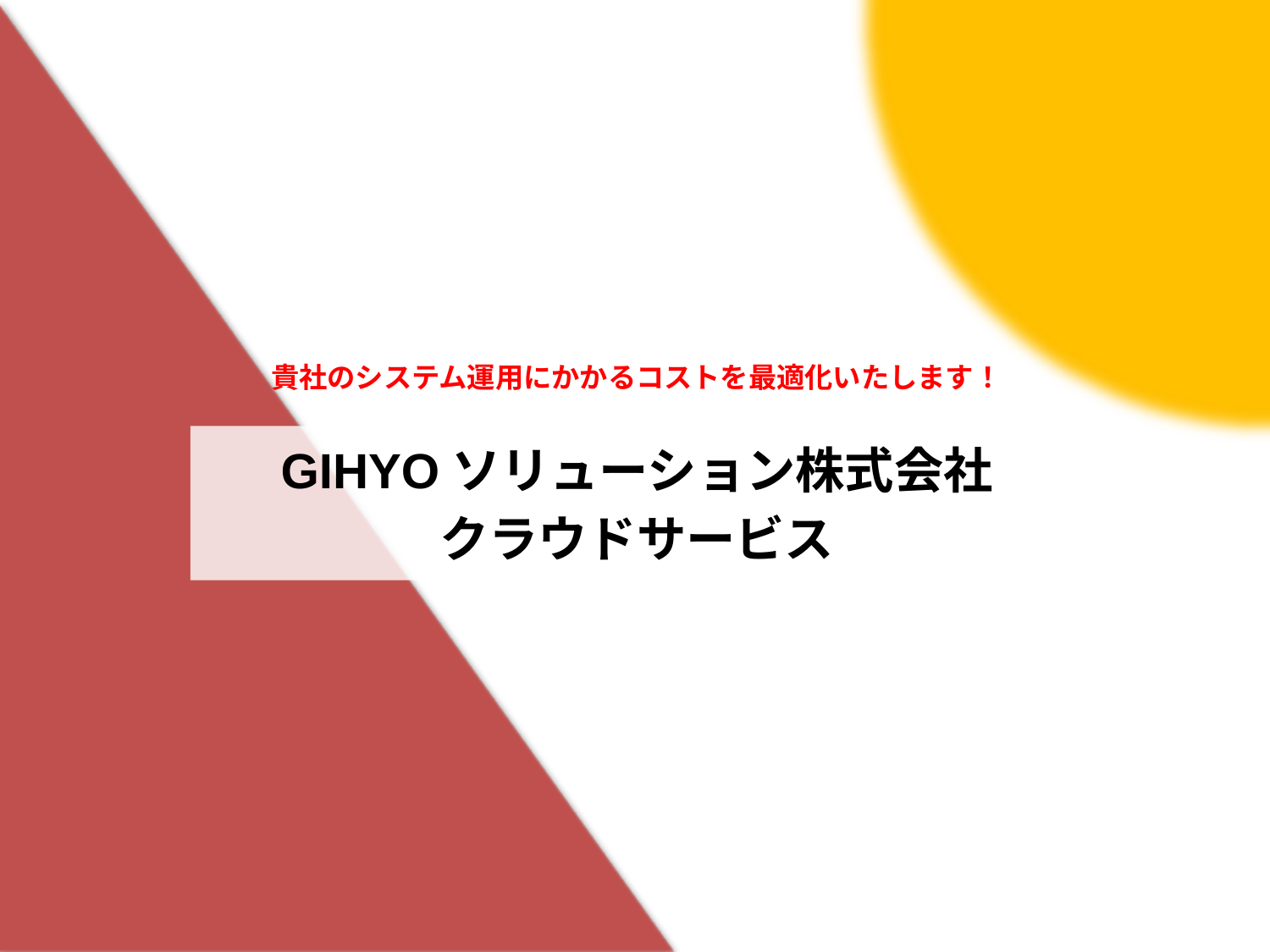

貴社のシステム運用にかかるコストを最適化いたします！
GIHYOソリューション株式会社
クラウドサービス